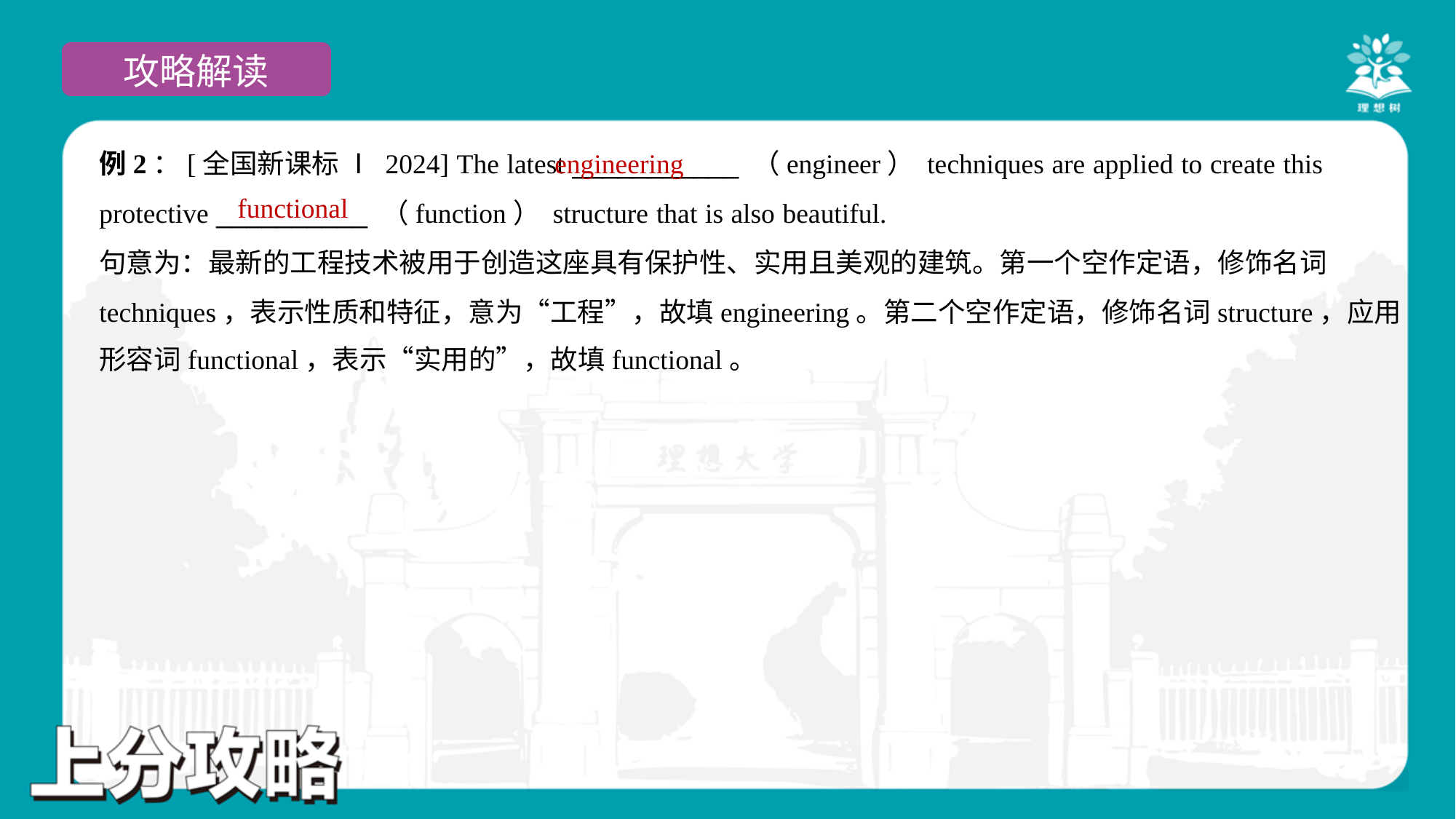

例2：[全国新课标 Ⅰ 2024] The latest ___________ （engineer） techniques are applied to create this
protective __________ （function） structure that is also beautiful.
engineering
functional
句意为：最新的工程技术被用于创造这座具有保护性、实用且美观的建筑。第一个空作定语，修饰名词
techniques，表示性质和特征，意为“工程”，故填engineering。第二个空作定语，修饰名词structure，应用
形容词functional，表示“实用的”，故填functional。